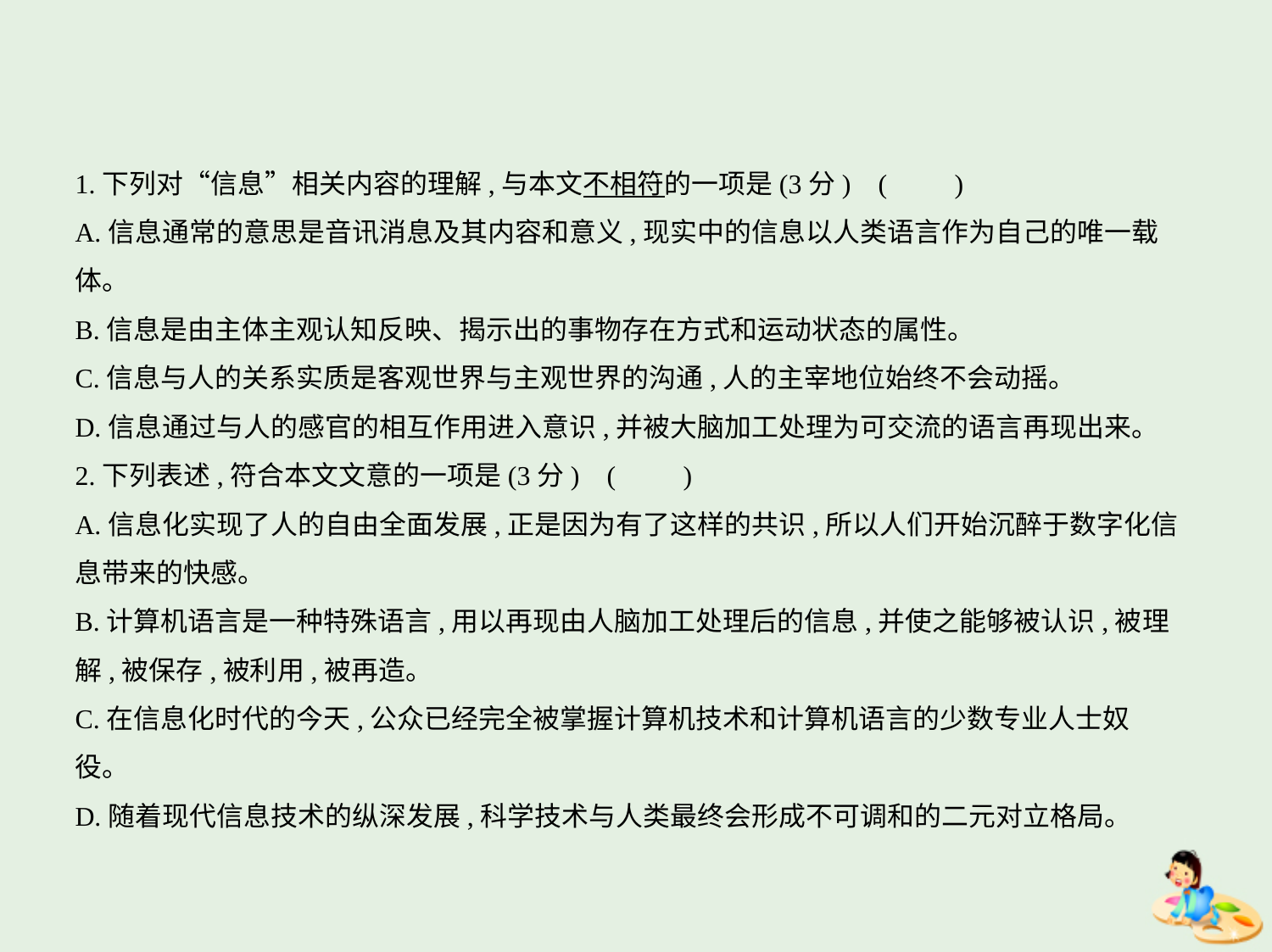

1.下列对“信息”相关内容的理解,与本文不相符的一项是(3分) (　　)
A.信息通常的意思是音讯消息及其内容和意义,现实中的信息以人类语言作为自己的唯一载
体。
B.信息是由主体主观认知反映、揭示出的事物存在方式和运动状态的属性。
C.信息与人的关系实质是客观世界与主观世界的沟通,人的主宰地位始终不会动摇。
D.信息通过与人的感官的相互作用进入意识,并被大脑加工处理为可交流的语言再现出来。
2.下列表述,符合本文文意的一项是(3分) (　　)
A.信息化实现了人的自由全面发展,正是因为有了这样的共识,所以人们开始沉醉于数字化信
息带来的快感。
B.计算机语言是一种特殊语言,用以再现由人脑加工处理后的信息,并使之能够被认识,被理
解,被保存,被利用,被再造。
C.在信息化时代的今天,公众已经完全被掌握计算机技术和计算机语言的少数专业人士奴
役。
D.随着现代信息技术的纵深发展,科学技术与人类最终会形成不可调和的二元对立格局。